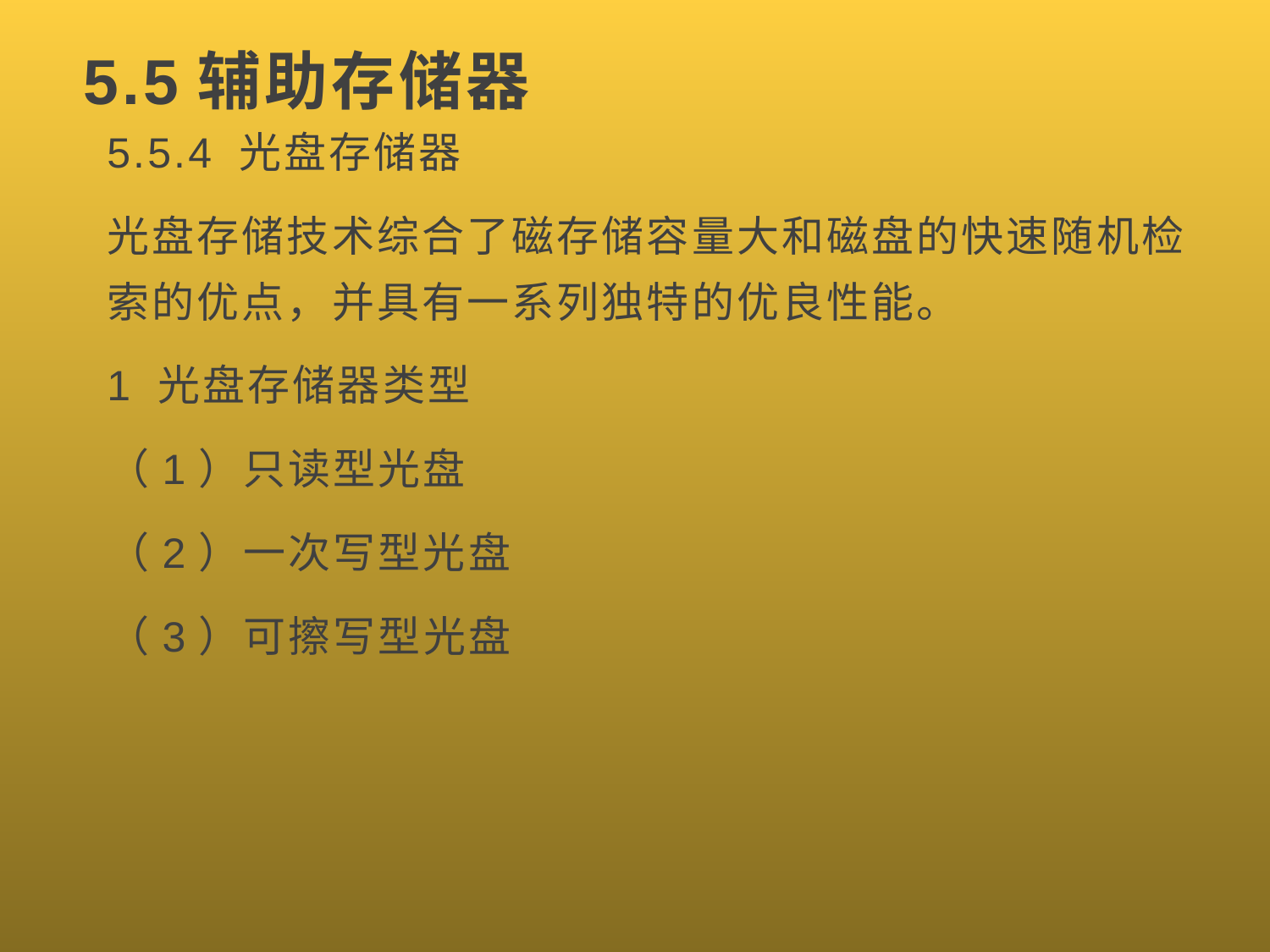

# 5.5辅助存储器

5.5.4 光盘存储器
光盘存储技术综合了磁存储容量大和磁盘的快速随机检索的优点，并具有一系列独特的优良性能。
1 光盘存储器类型
（1）只读型光盘
（2）一次写型光盘
（3）可擦写型光盘